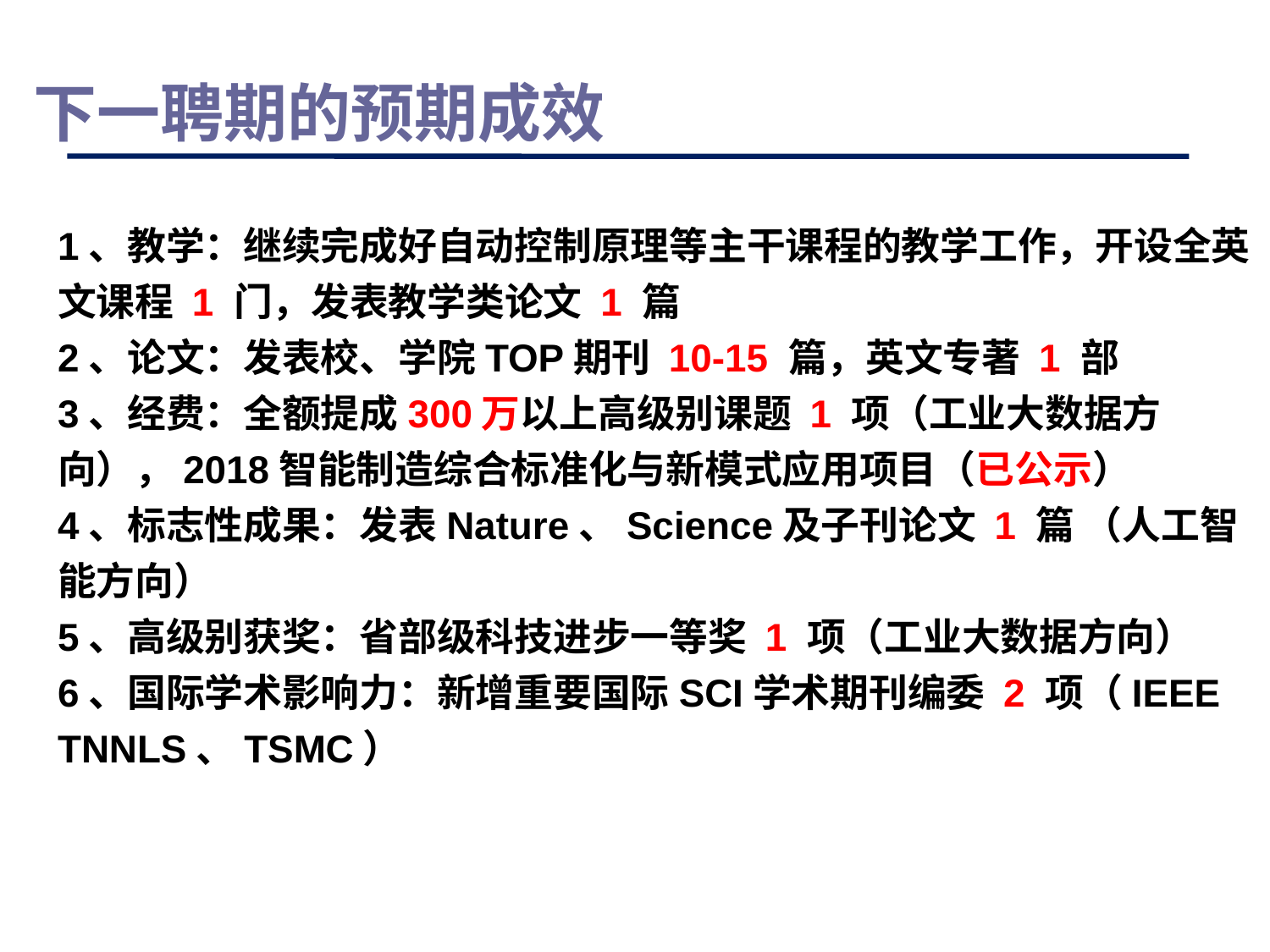

# 下一聘期的预期成效
1、教学：继续完成好自动控制原理等主干课程的教学工作，开设全英文课程 1 门，发表教学类论文 1 篇
2、论文：发表校、学院TOP期刊 10-15 篇，英文专著 1 部
3、经费：全额提成300万以上高级别课题 1 项（工业大数据方向），2018智能制造综合标准化与新模式应用项目（已公示）
4、标志性成果：发表Nature、Science及子刊论文 1 篇 （人工智能方向）
5、高级别获奖：省部级科技进步一等奖 1 项（工业大数据方向）
6、国际学术影响力：新增重要国际SCI学术期刊编委 2 项（IEEE TNNLS、TSMC）